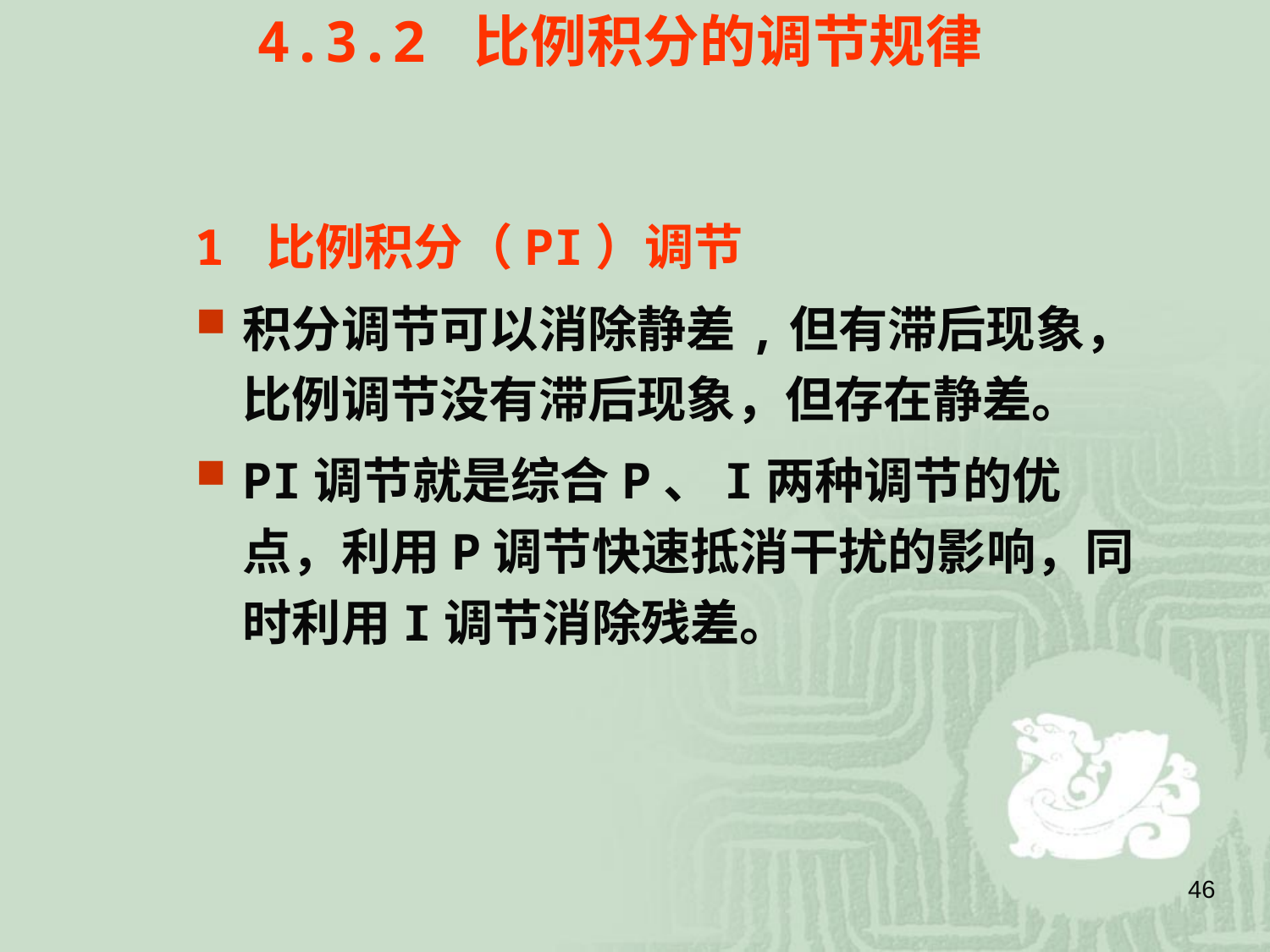

4.3.2 比例积分的调节规律
1 比例积分（PI）调节
积分调节可以消除静差,但有滞后现象，比例调节没有滞后现象，但存在静差。
PI调节就是综合P、I两种调节的优点，利用P调节快速抵消干扰的影响，同时利用I调节消除残差。
46